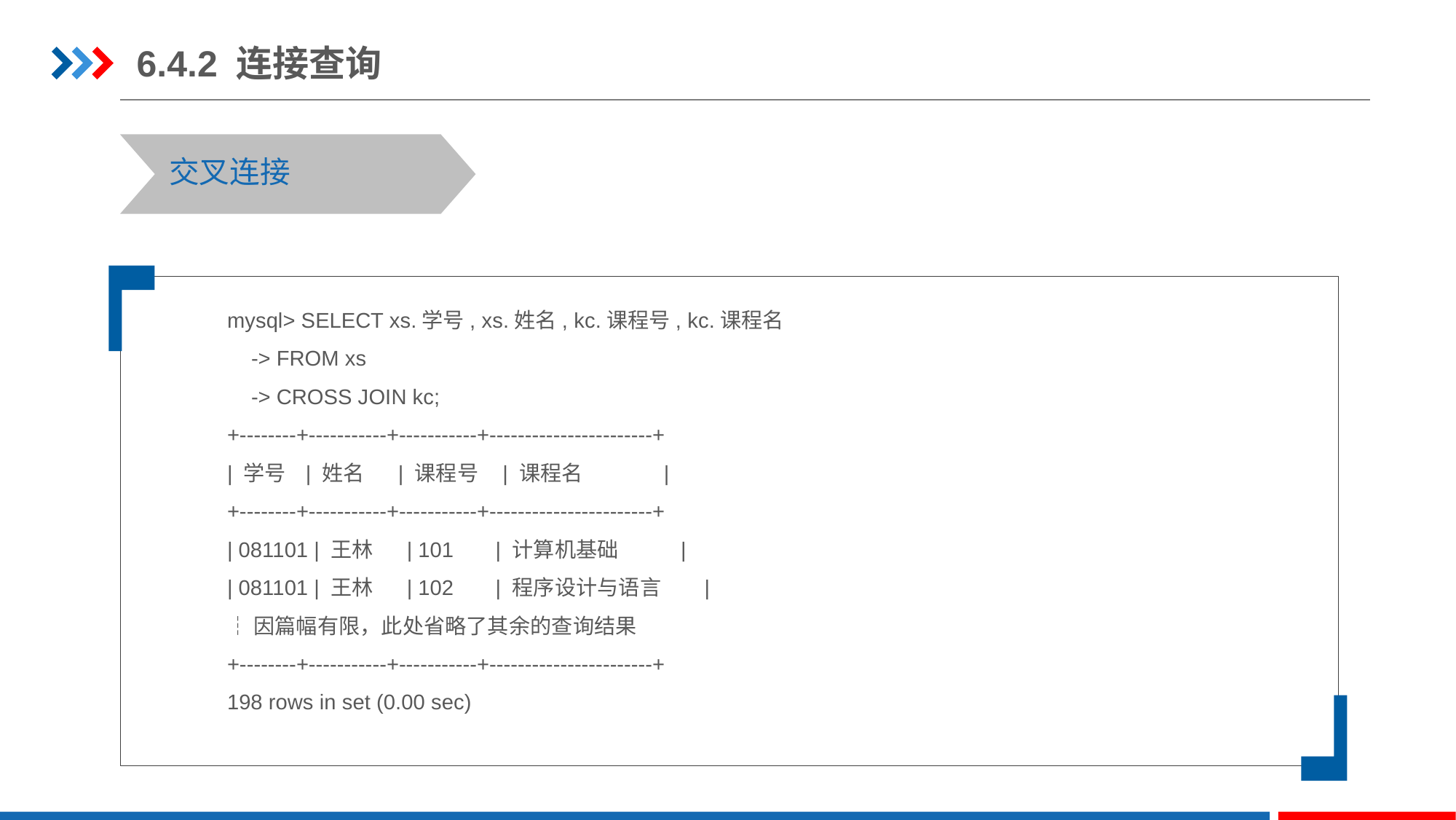

6.4.2 连接查询

交叉连接

mysql> SELECT xs.学号, xs.姓名, kc.课程号, kc.课程名
    -> FROM xs
    -> CROSS JOIN kc;
+--------+-----------+-----------+-----------------------+
| 学号   | 姓名      | 课程号    | 课程名                |
+--------+-----------+-----------+-----------------------+
| 081101 | 王林      | 101       | 计算机基础            |
| 081101 | 王林      | 102       | 程序设计与语言        |
┆因篇幅有限，此处省略了其余的查询结果
+--------+-----------+-----------+-----------------------+
198 rows in set (0.00 sec)